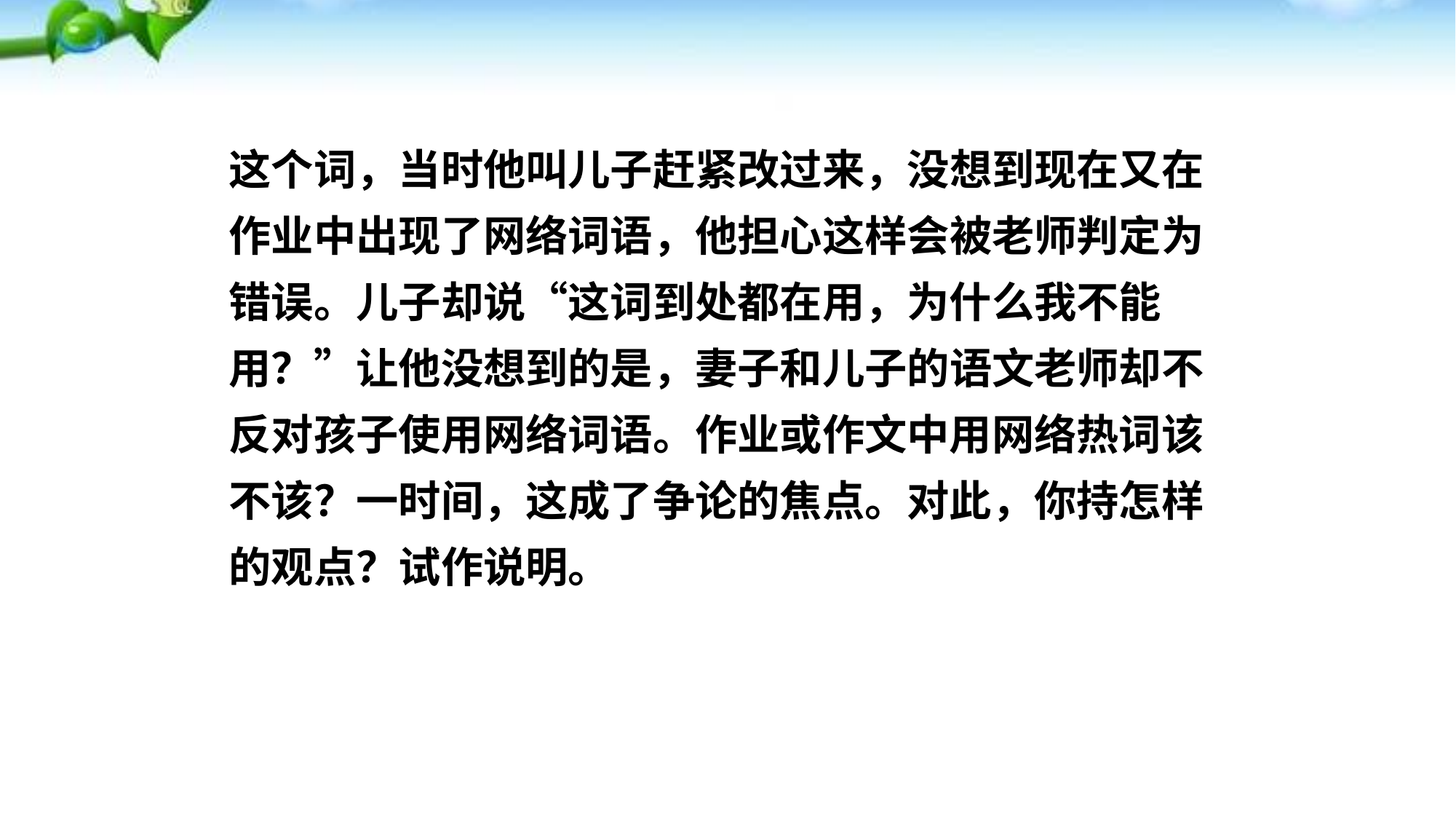

这个词，当时他叫儿子赶紧改过来，没想到现在又在作业中出现了网络词语，他担心这样会被老师判定为错误。儿子却说“这词到处都在用，为什么我不能用？”让他没想到的是，妻子和儿子的语文老师却不反对孩子使用网络词语。作业或作文中用网络热词该不该？一时间，这成了争论的焦点。对此，你持怎样的观点？试作说明。